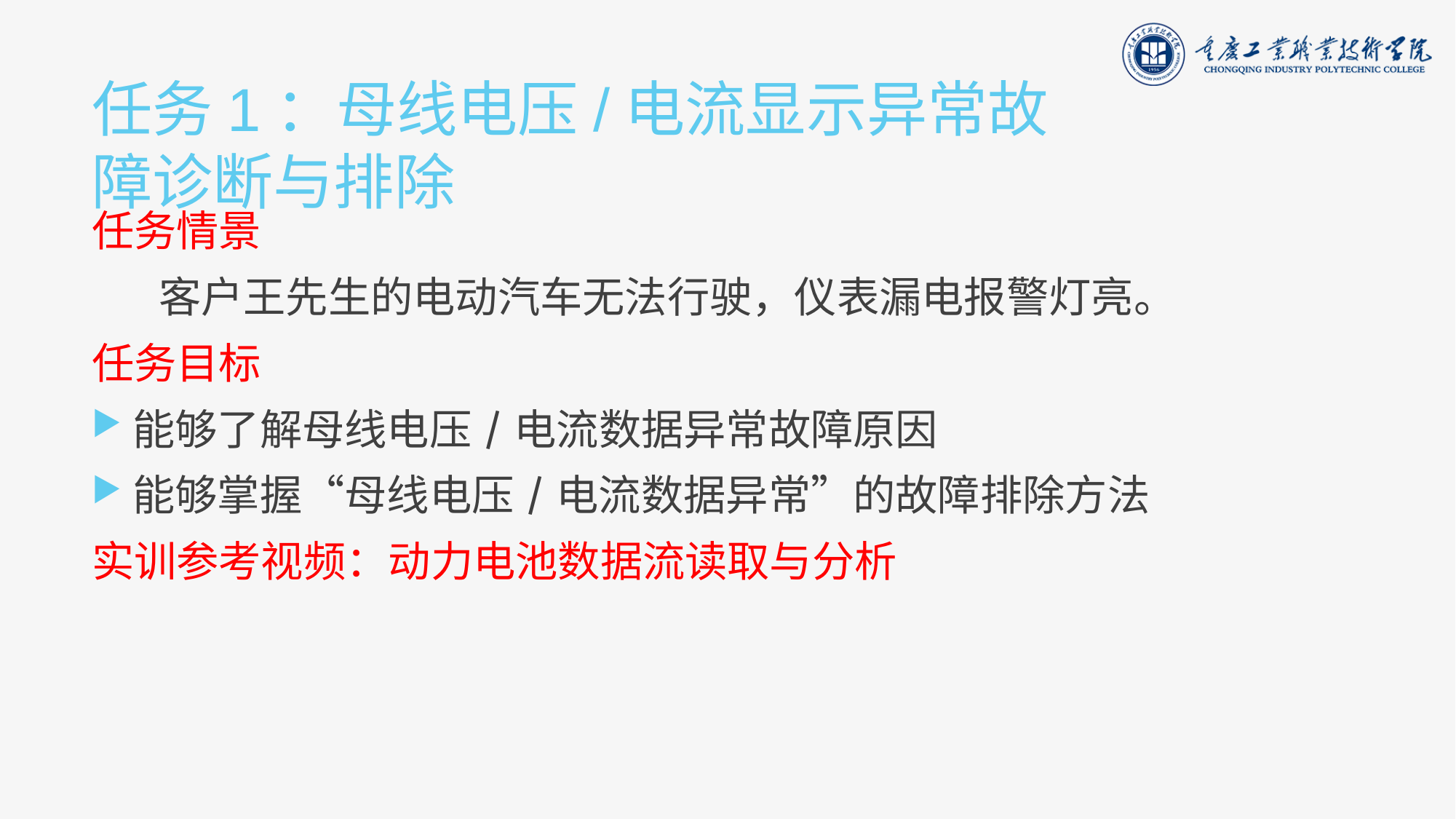

# 任务1：母线电压/电流显示异常故障诊断与排除
任务情景
      客户王先生的电动汽车无法行驶，仪表漏电报警灯亮。
任务目标
能够了解母线电压/电流数据异常故障原因
能够掌握“母线电压/电流数据异常”的故障排除方法
实训参考视频：动力电池数据流读取与分析